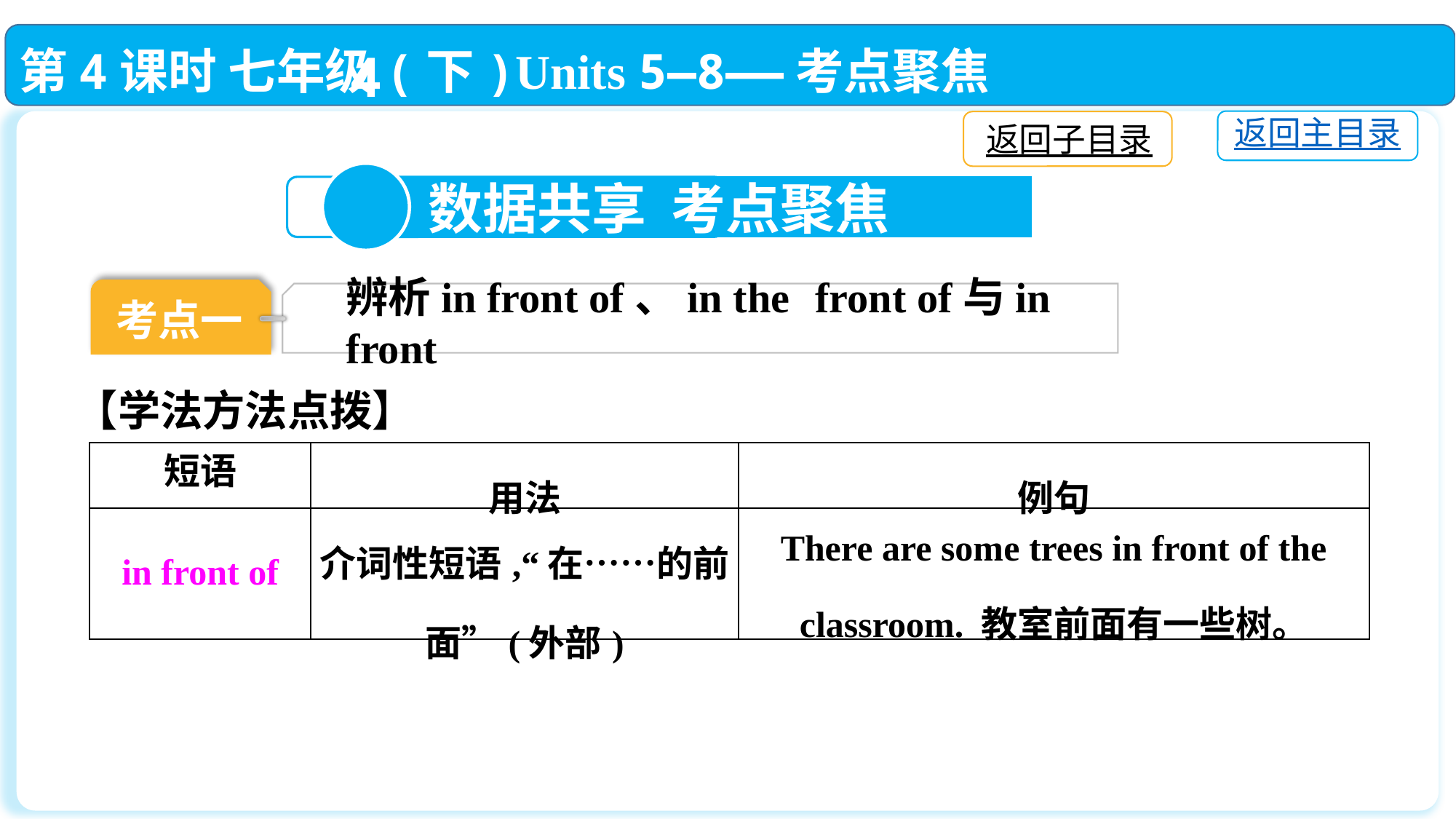

第4课时 七年级(下)Units 5—8——考点聚焦

返回主目录

返回子目录
4

   数据共享  考点聚焦
考点一
辨析in front of、in the front of与in front

【学法方法点拨】
| 短语 | 用法 | 例句 |
| --- | --- | --- |
| in front of | 介词性短语,“在……的前面”(外部) | There are some trees in front of the classroom. 教室前面有一些树。 |